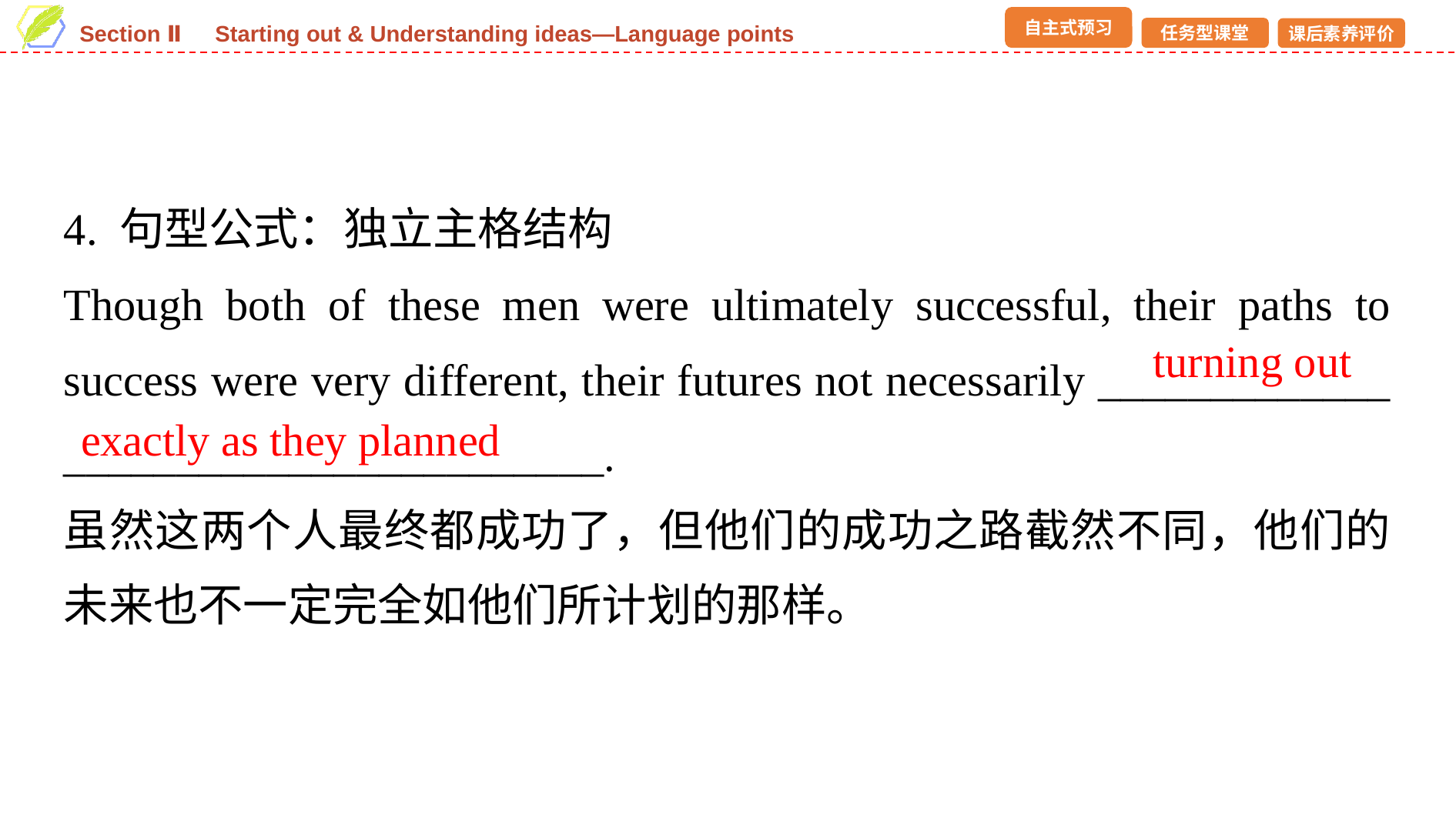

4. 句型公式：独立主格结构
Though both of these men were ultimately successful, their paths to success were very different, their futures not necessarily _____________ ________________________.
虽然这两个人最终都成功了，但他们的成功之路截然不同，他们的未来也不一定完全如他们所计划的那样。
turning out
exactly as they planned